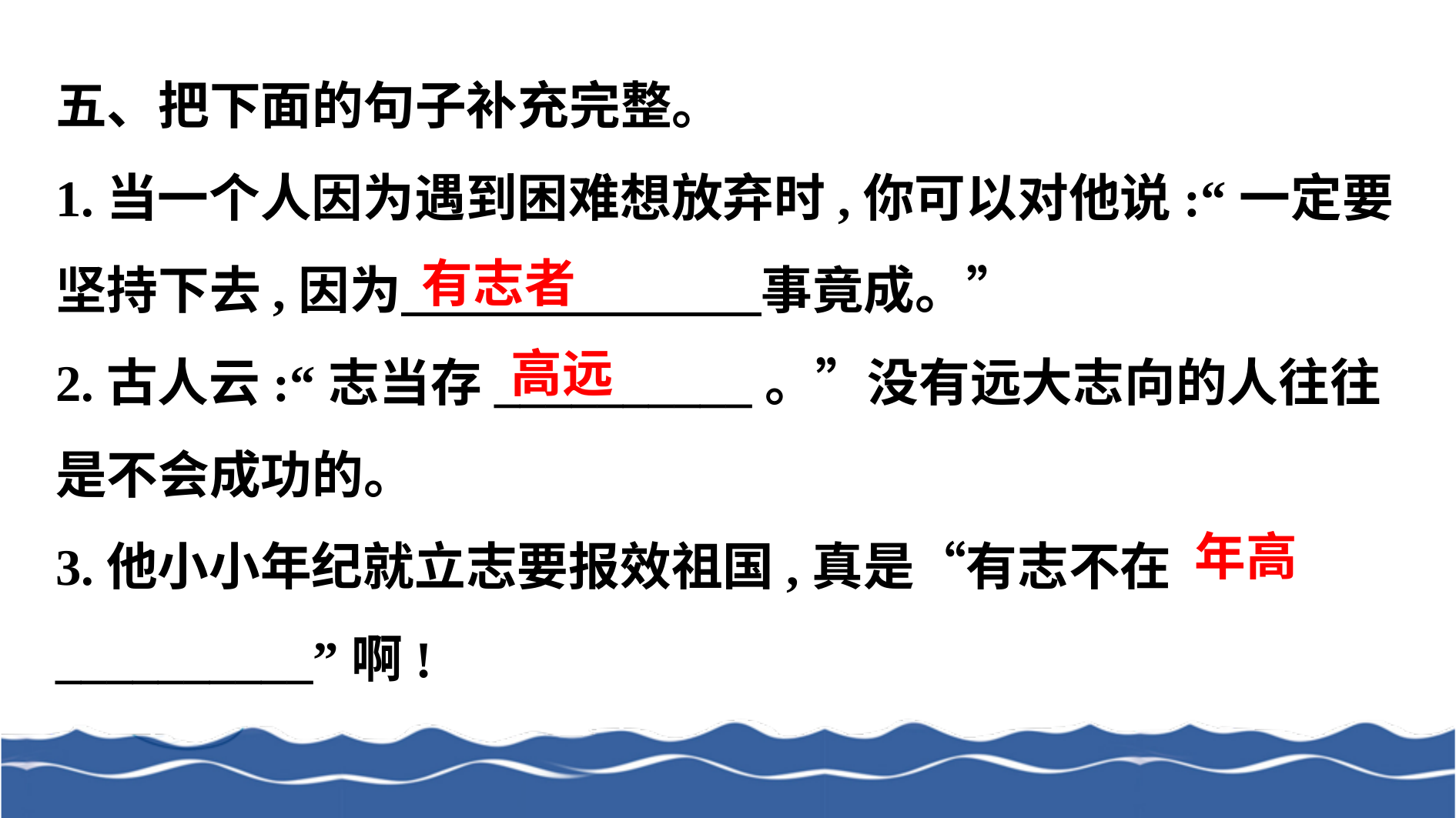

五、把下面的句子补充完整。
1.当一个人因为遇到困难想放弃时,你可以对他说:“一定要坚持下去,因为　　　　　　　事竟成。”
2.古人云:“志当存__________。”没有远大志向的人往往是不会成功的。
3.他小小年纪就立志要报效祖国,真是“有志不在__________”啊!
有志者
高远
年高